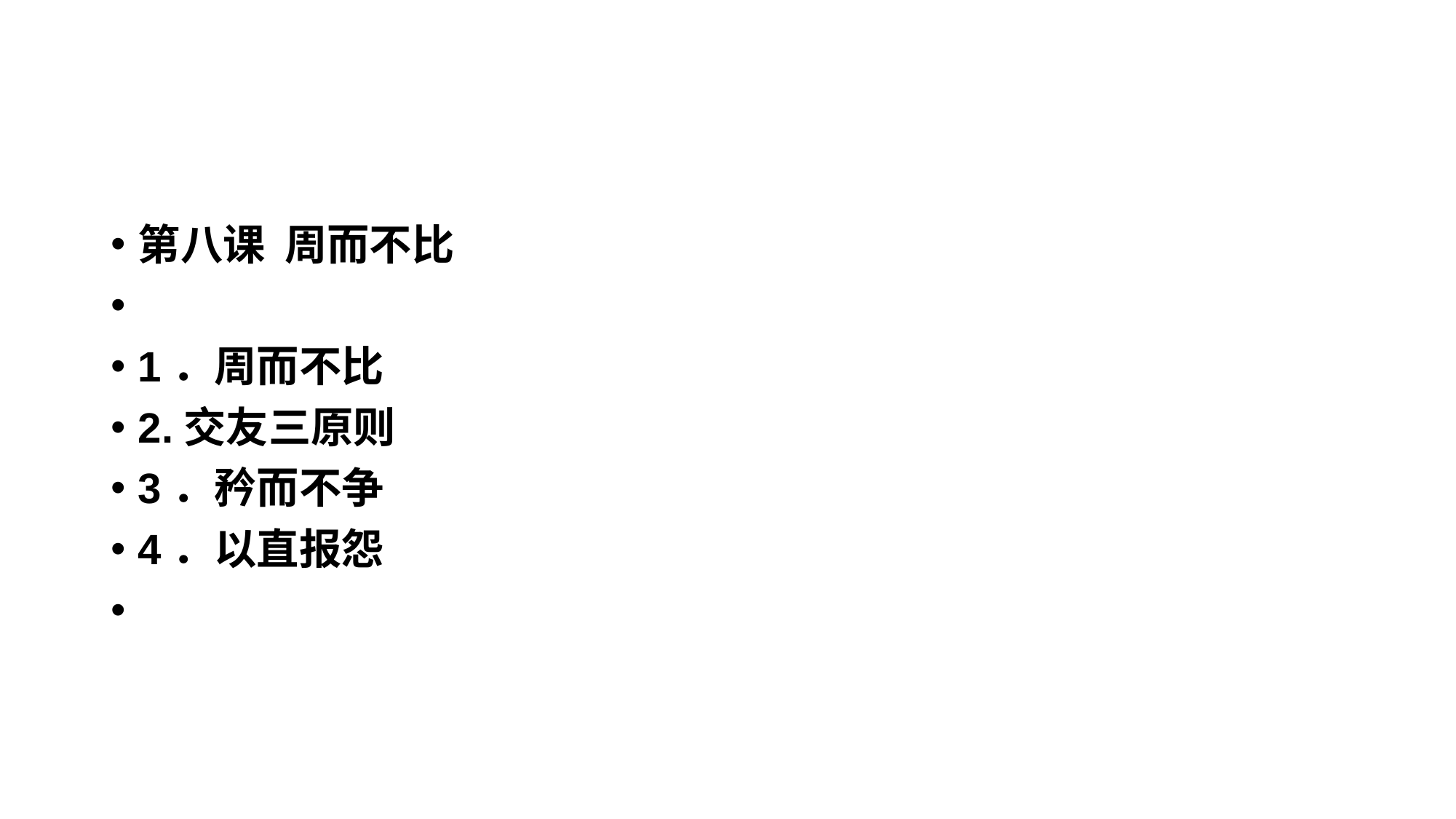

#
第八课  周而不比

1．周而不比
2.交友三原则
3．矜而不争
4．以直报怨